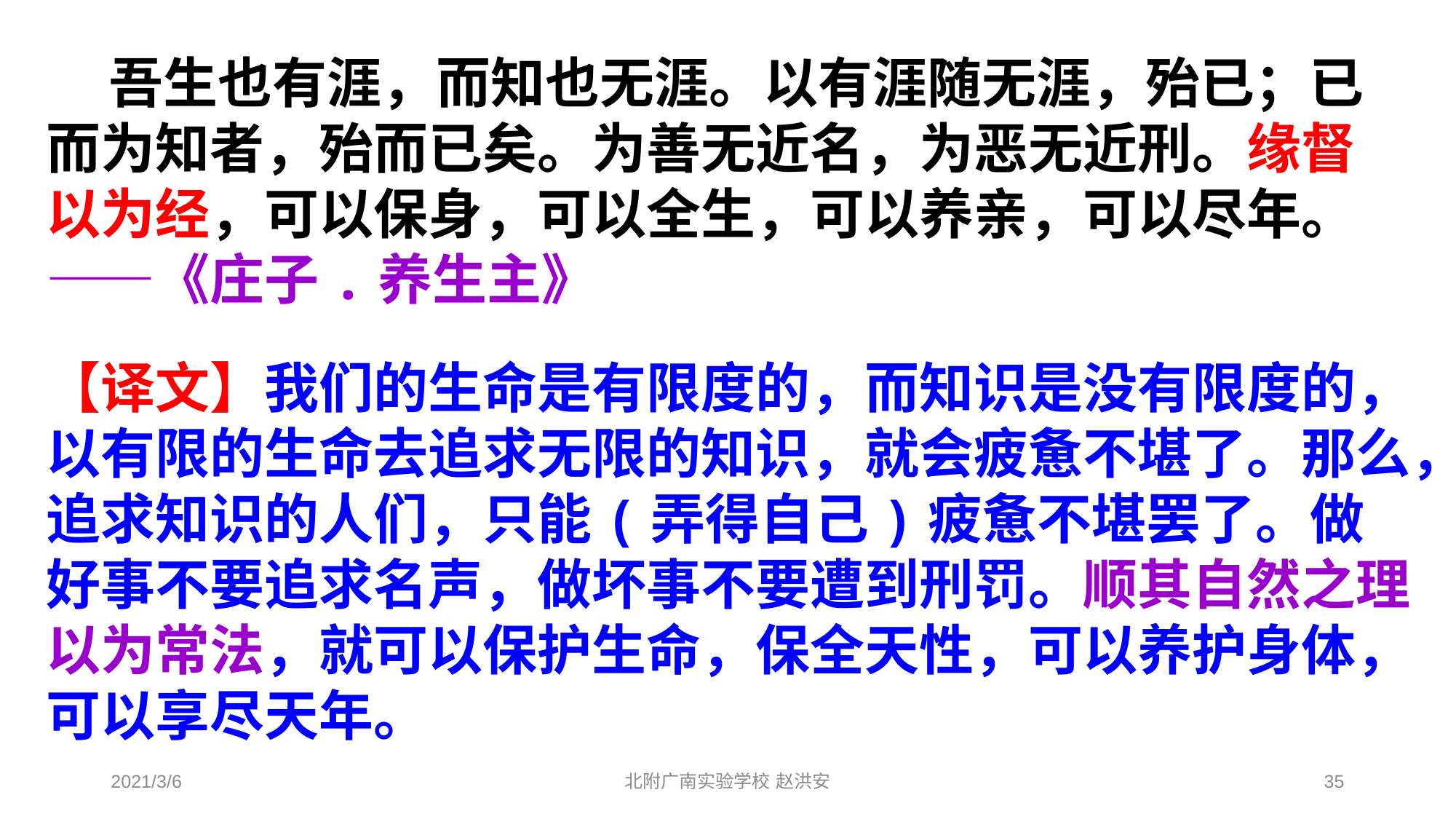

吾生也有涯，而知也无涯。以有涯随无涯，殆已；已而为知者，殆而已矣。为善无近名，为恶无近刑。缘督以为经，可以保身，可以全生，可以养亲，可以尽年。——《庄子.养生主》
【译文】我们的生命是有限度的，而知识是没有限度的，以有限的生命去追求无限的知识，就会疲惫不堪了。那么，追求知识的人们，只能(弄得自己)疲惫不堪罢了。做好事不要追求名声，做坏事不要遭到刑罚。顺其自然之理以为常法，就可以保护生命，保全天性，可以养护身体，可以享尽天年。
2021/3/6
北附广南实验学校 赵洪安
35